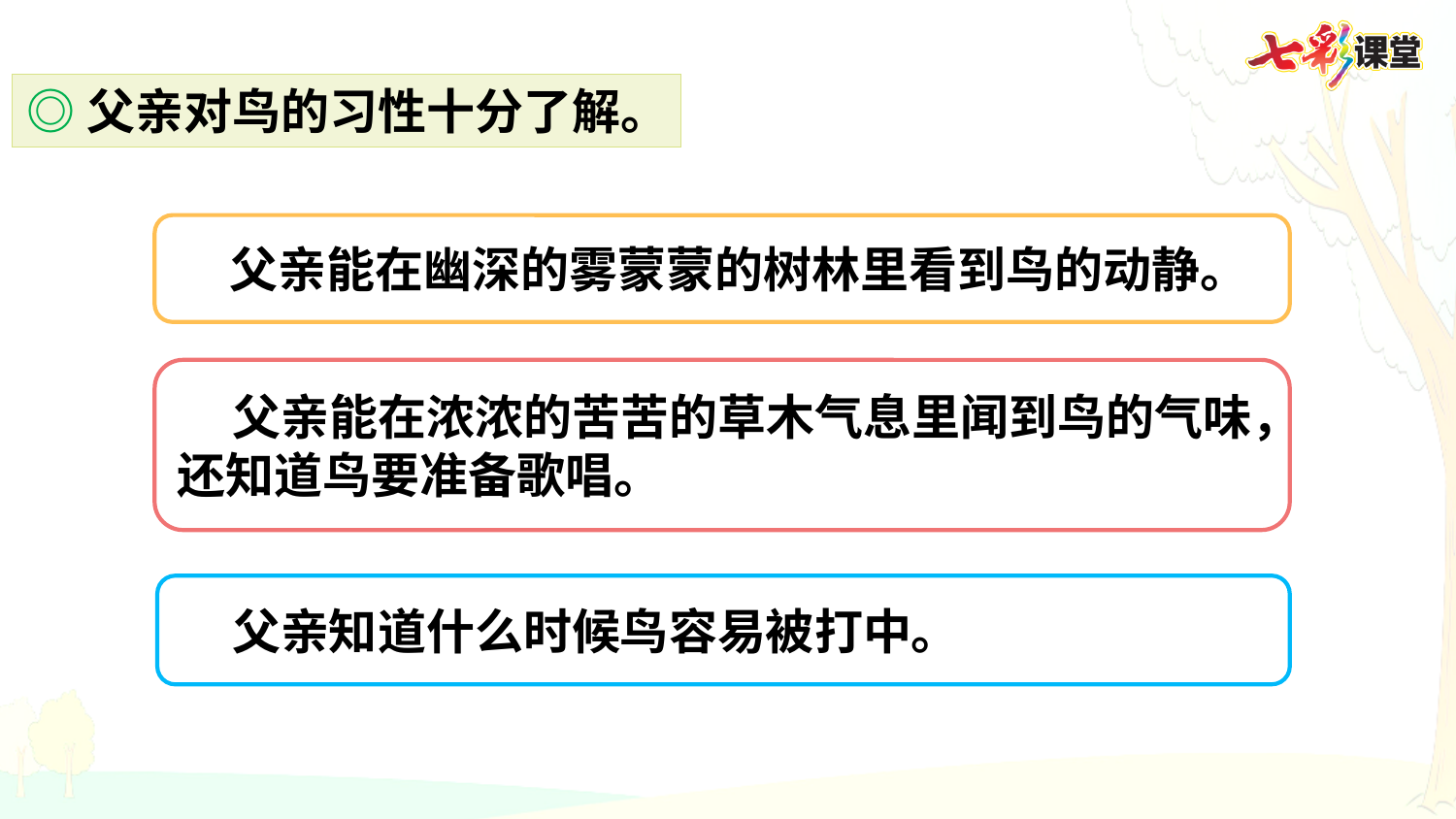

◎父亲对鸟的习性十分了解。
    父亲能在幽深的雾蒙蒙的树林里看到鸟的动静。
    父亲能在浓浓的苦苦的草木气息里闻到鸟的气味，还知道鸟要准备歌唱。
    父亲知道什么时候鸟容易被打中。